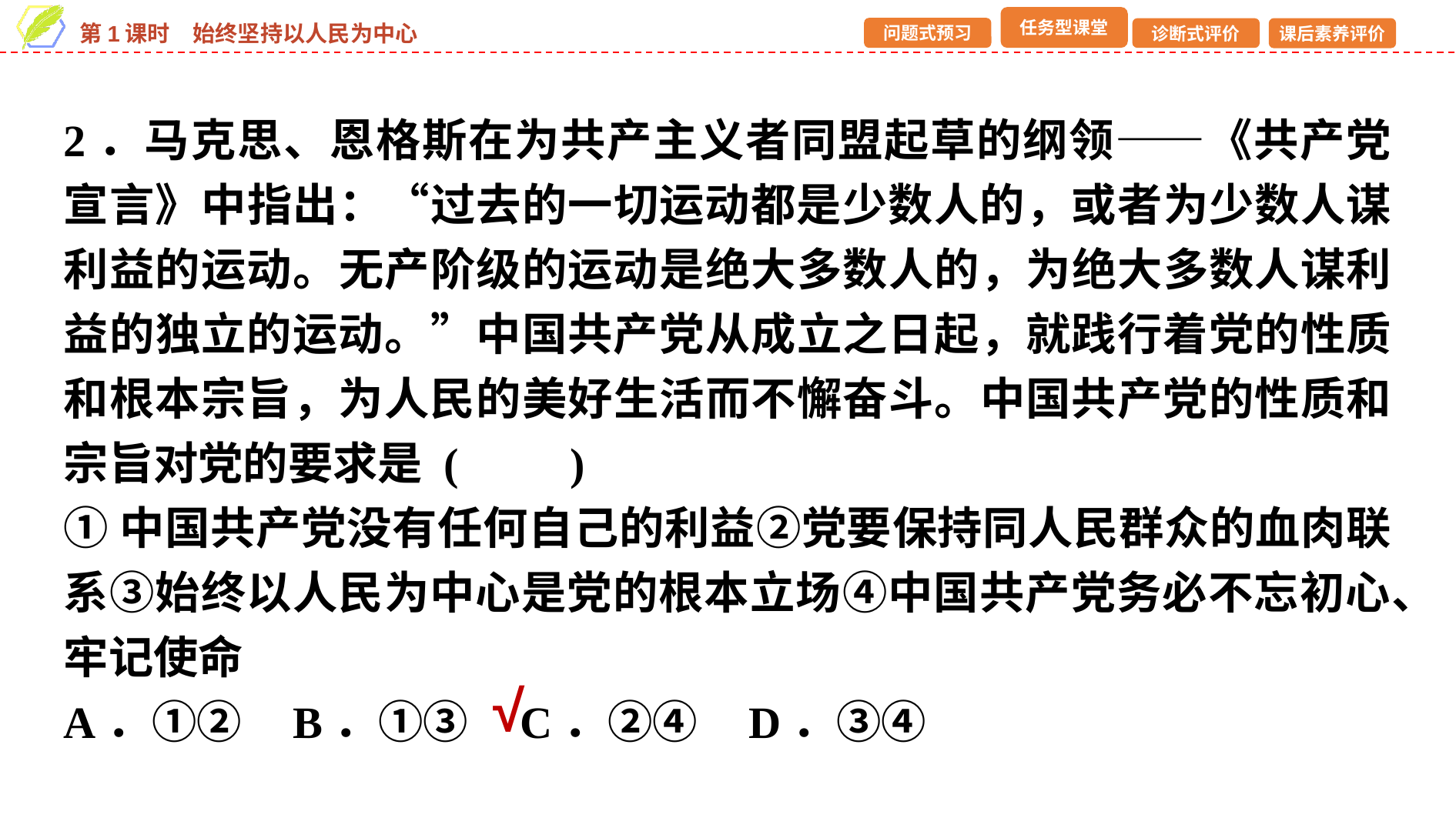

2．马克思、恩格斯在为共产主义者同盟起草的纲领——《共产党宣言》中指出：“过去的一切运动都是少数人的，或者为少数人谋利益的运动。无产阶级的运动是绝大多数人的，为绝大多数人谋利益的独立的运动。”中国共产党从成立之日起，就践行着党的性质和根本宗旨，为人民的美好生活而不懈奋斗。中国共产党的性质和宗旨对党的要求是 (　　)
①中国共产党没有任何自己的利益②党要保持同人民群众的血肉联系③始终以人民为中心是党的根本立场④中国共产党务必不忘初心、牢记使命
A．①②    B．①③    C．②④    D．③④
√